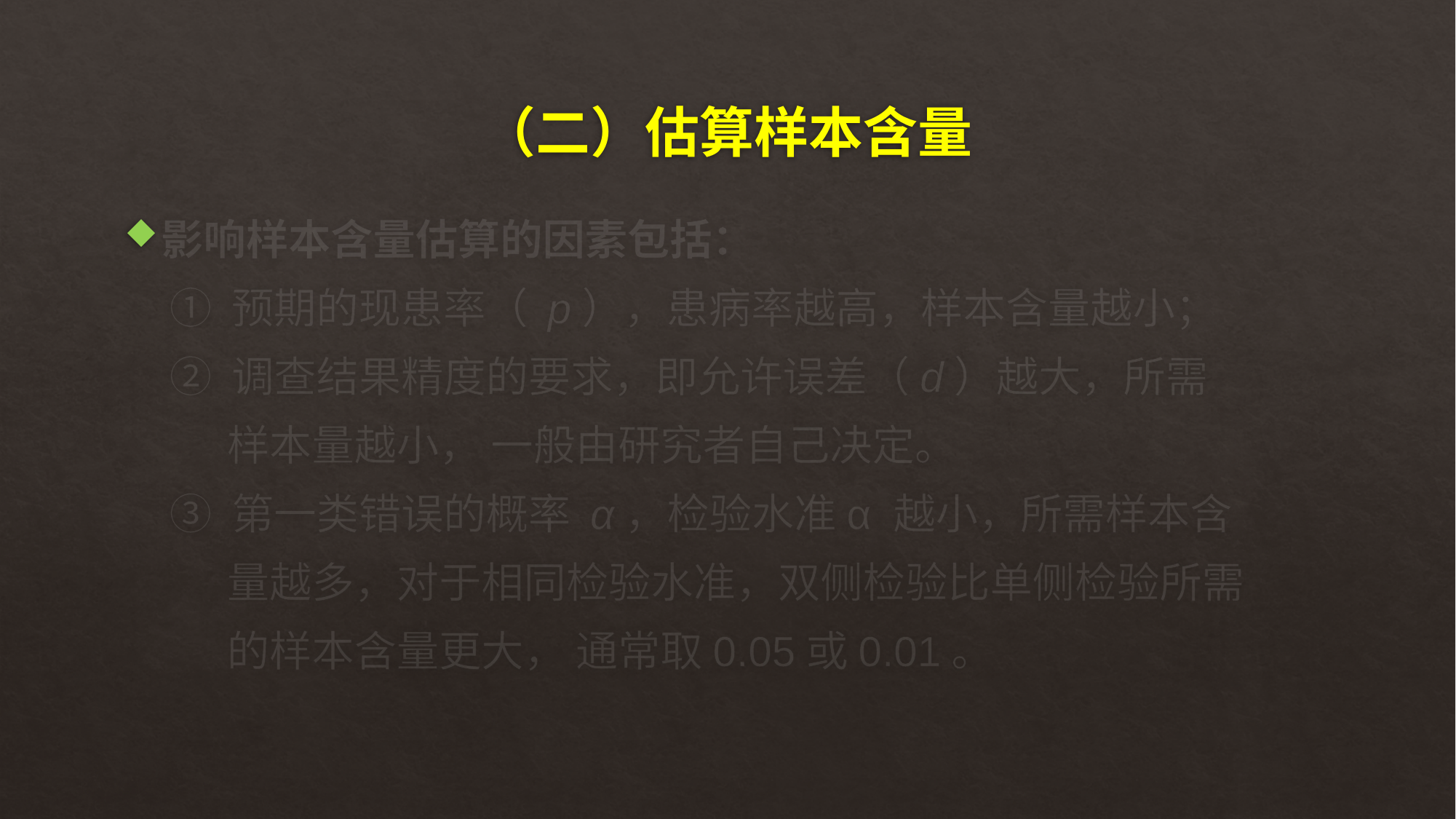

# （二）估算样本含量
影响样本含量估算的因素包括：
① 预期的现患率（ p），患病率越高，样本含量越小；
② 调查结果精度的要求，即允许误差（d）越大，所需
     样本量越小， 一般由研究者自己决定。
③ 第一类错误的概率 α，检验水准α 越小，所需样本含
     量越多，对于相同检验水准，双侧检验比单侧检验所需
     的样本含量更大， 通常取0.05或0.01。